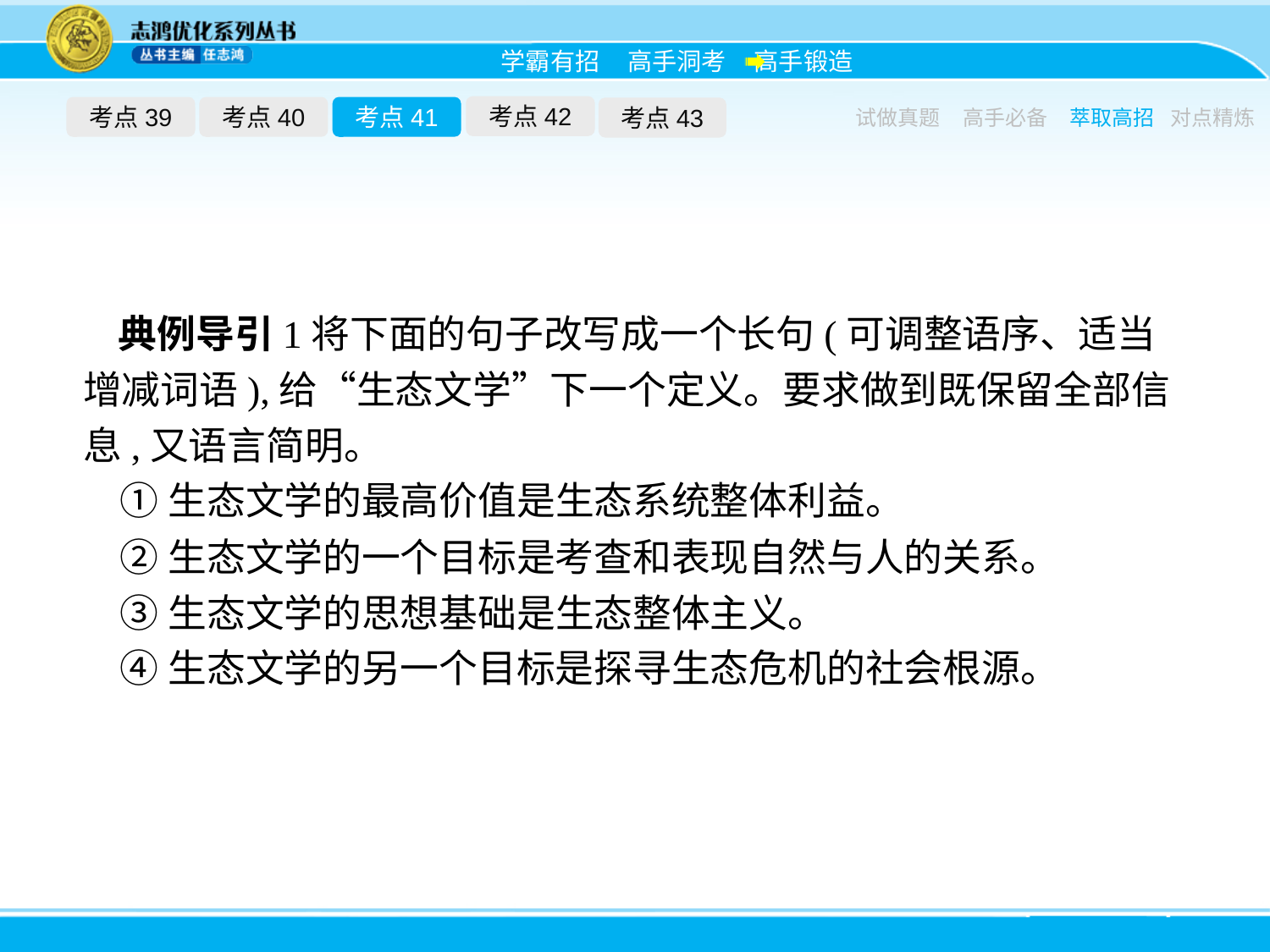

考点42
考点39
考点40
考点41
考点43
试做真题
高手必备
萃取高招
对点精炼
典例导引1将下面的句子改写成一个长句(可调整语序、适当增减词语),给“生态文学”下一个定义。要求做到既保留全部信息,又语言简明。
①生态文学的最高价值是生态系统整体利益。
②生态文学的一个目标是考查和表现自然与人的关系。
③生态文学的思想基础是生态整体主义。
④生态文学的另一个目标是探寻生态危机的社会根源。